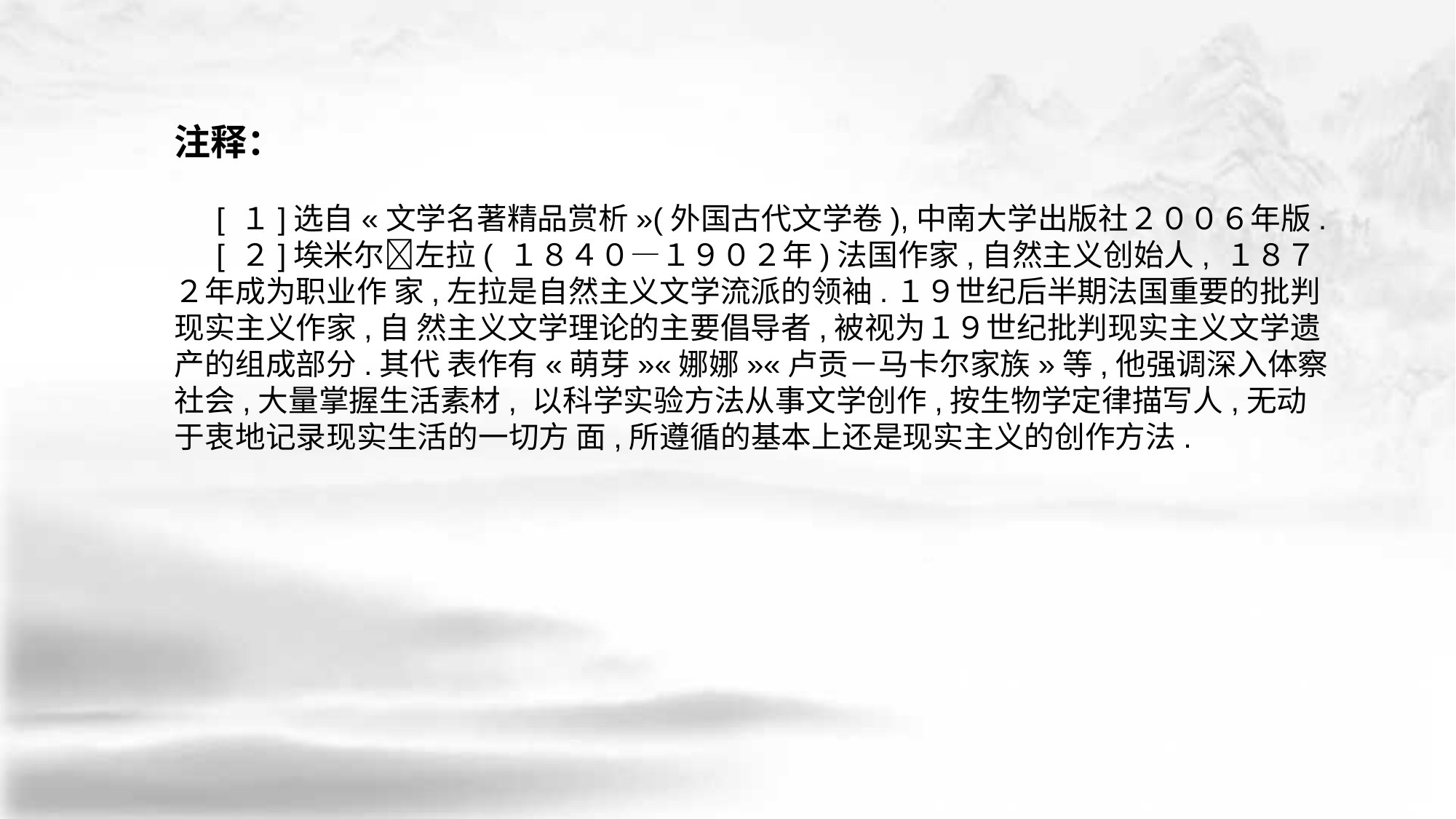

注释：

     [ １]选自«文学名著精品赏析»(外国古代文学卷),中南大学出版社２００６年版.
     [ ２]埃米尔􀅰左拉( １８４０—１９０２年)法国作家,自然主义创始人, １８７２年成为职业作 家,左拉是自然主义文学流派的领袖.１９世纪后半期法国重要的批判现实主义作家,自 然主义文学理论的主要倡导者,被视为１９世纪批判现实主义文学遗产的组成部分.其代 表作有«萌芽»«娜娜»«卢贡－马卡尔家族»等,他强调深入体察社会,大量掌握生活素材, 以科学实验方法从事文学创作,按生物学定律描写人,无动于衷地记录现实生活的一切方 面,所遵循的基本上还是现实主义的创作方法.